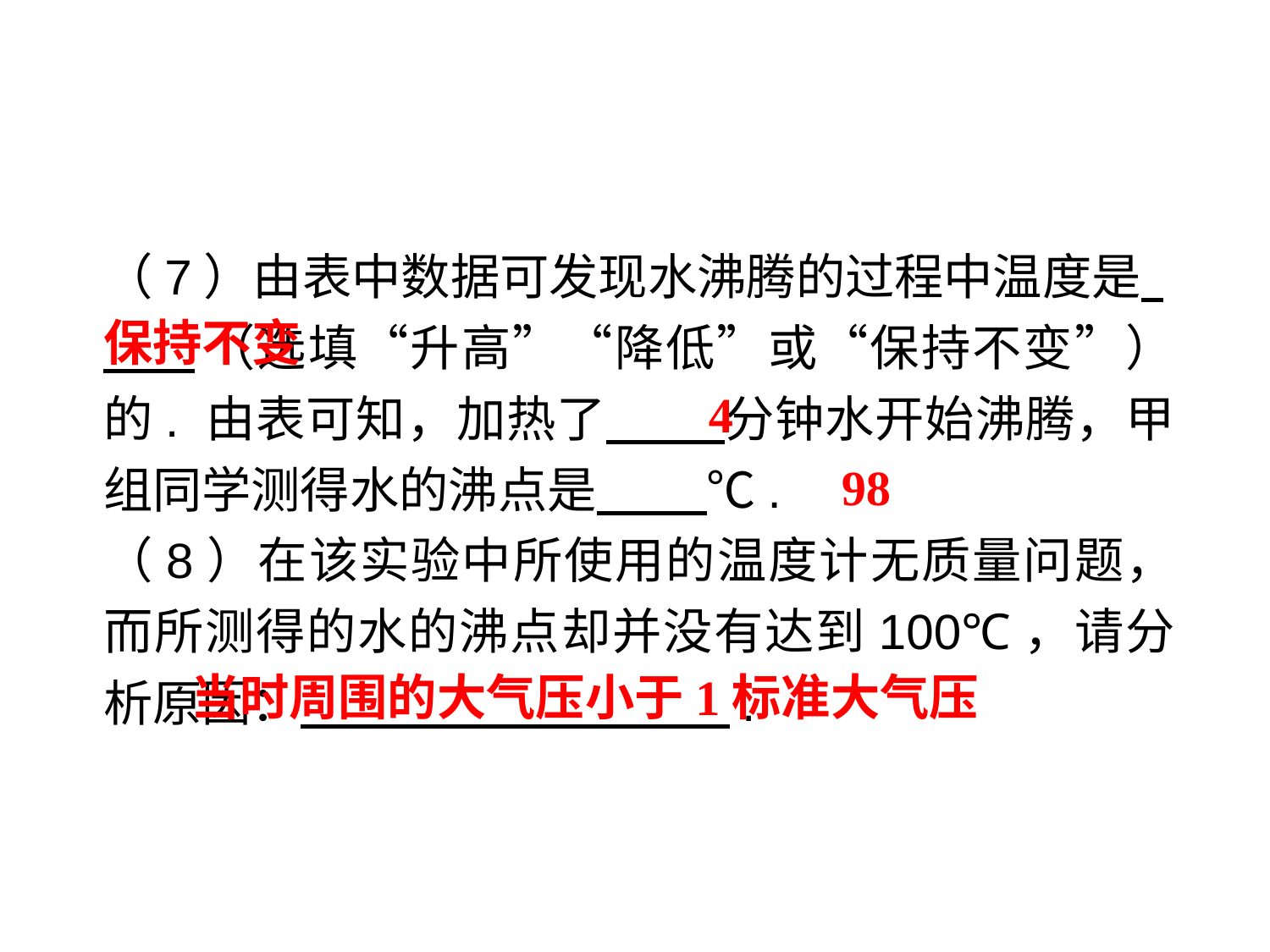

（7）由表中数据可发现水沸腾的过程中温度是  .
       （选填“升高”“降低”或“保持不变”）的. 由表可知，加热了          分钟水开始沸腾，甲组同学测得水的沸点是          ℃.
（8）在该实验中所使用的温度计无质量问题，而所测得的水的沸点却并没有达到100℃，请分析原因：                                       .
保持不变
4
 98
当时周围的大气压小于1标准大气压